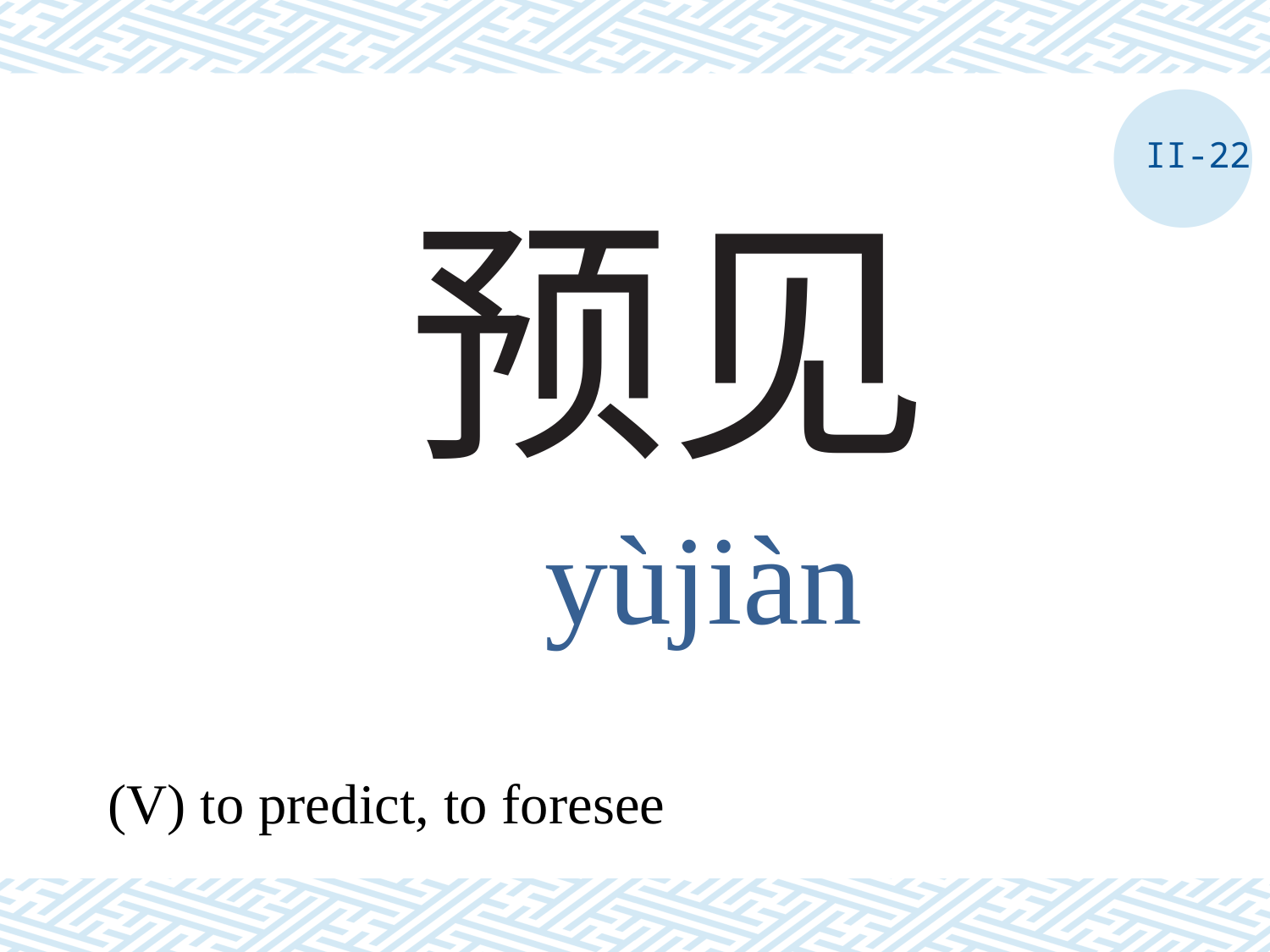

II-22

# 预见
yùjiàn
(V) to predict, to foresee